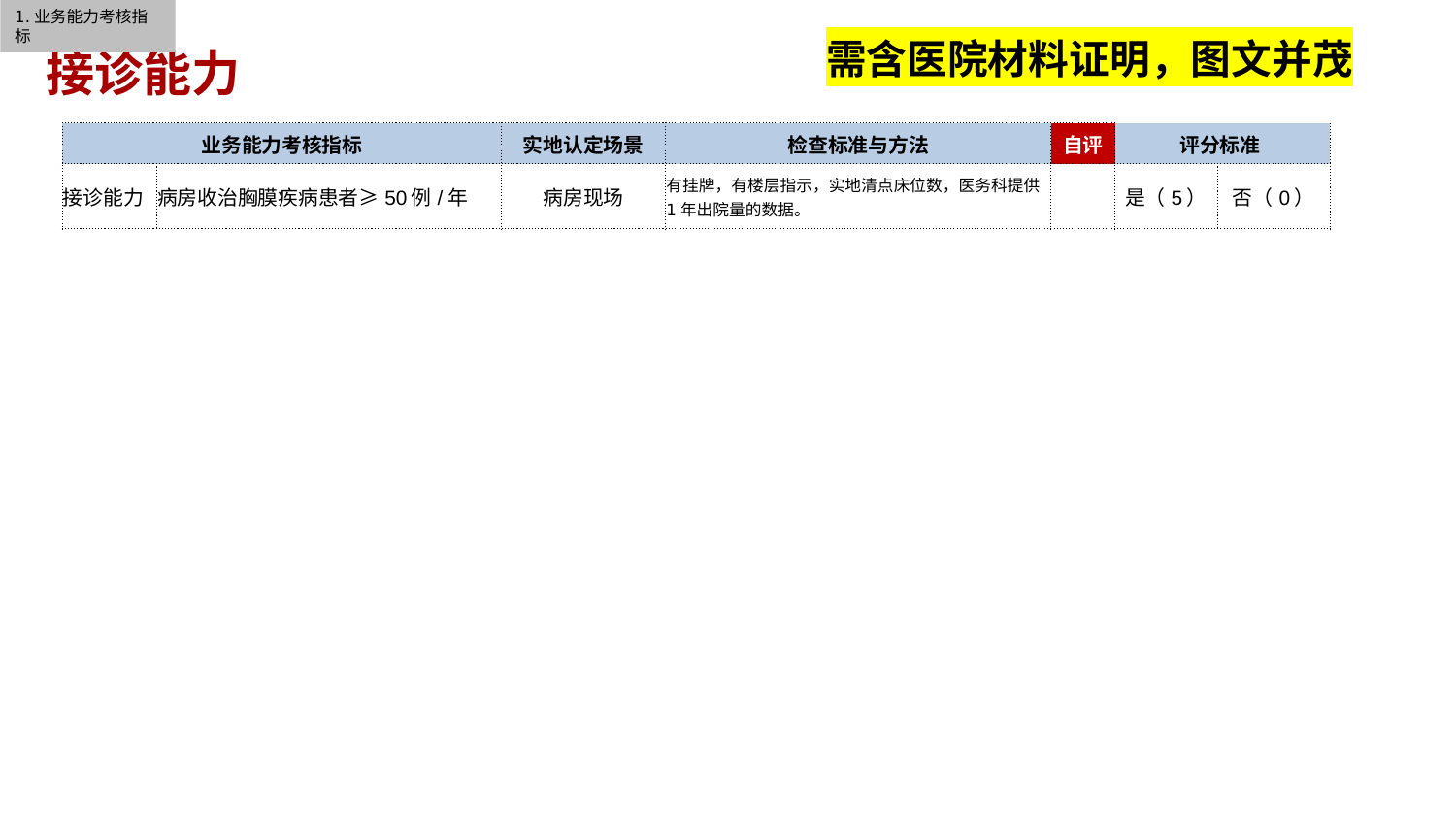

1.业务能力考核指标
需含医院材料证明，图文并茂
接诊能力
| 业务能力考核指标 |  | 实地认定场景 | 检查标准与方法 | 自评 | 评分标准 |  |
| --- | --- | --- | --- | --- | --- | --- |
| 接诊能力 | 病房收治胸膜疾病患者≥50例/年 | 病房现场 | 有挂牌，有楼层指示，实地清点床位数，医务科提供1年出院量的数据。 |  | 是（5） | 否（0） |
11